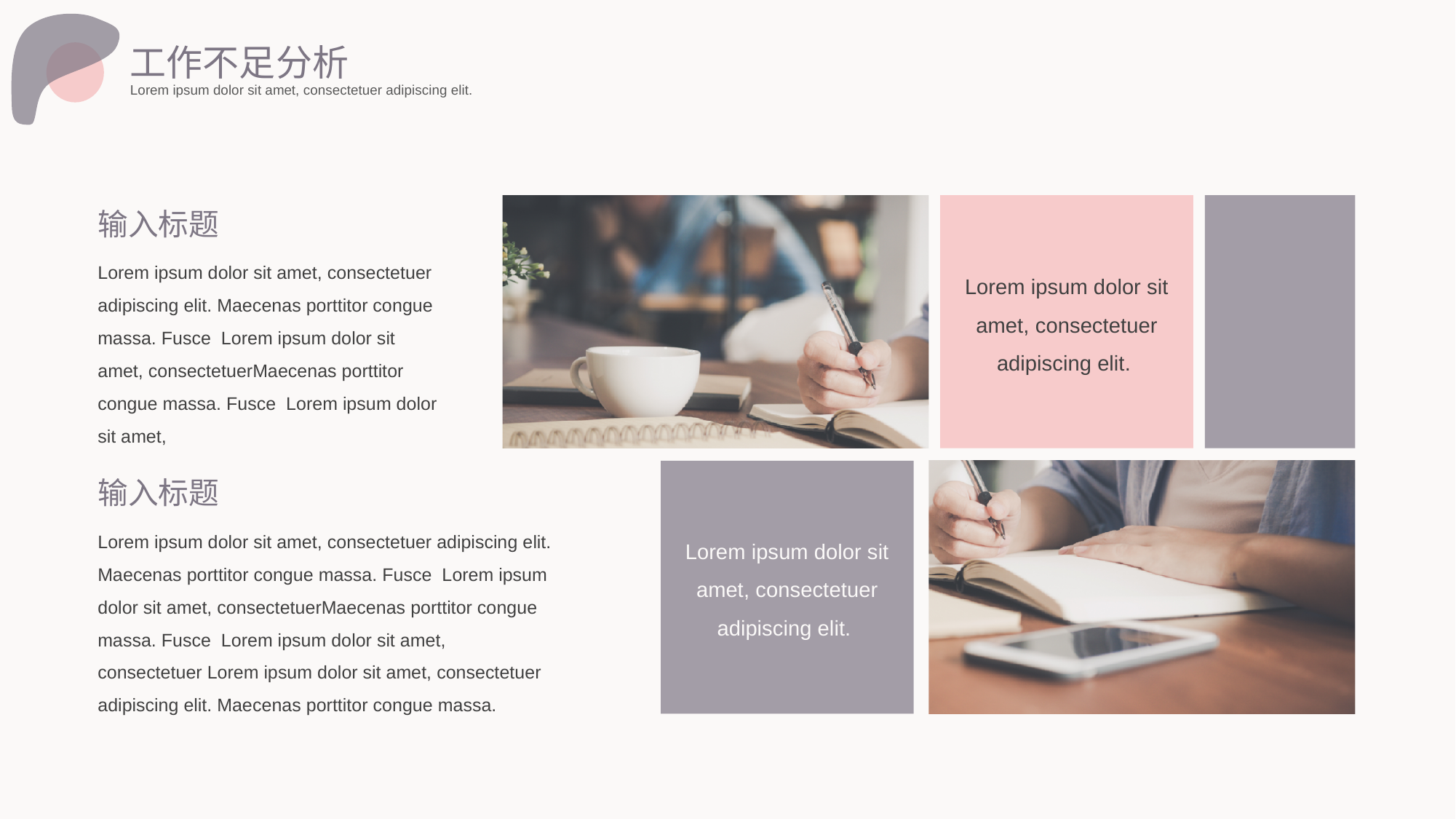

工作不足分析

Lorem ipsum dolor sit amet, consectetuer adipiscing elit.

输入标题
Lorem ipsum dolor sit amet, consectetuer adipiscing elit. Maecenas porttitor congue massa. Fusce  Lorem ipsum dolor sit amet, consectetuerMaecenas porttitor congue massa. Fusce  Lorem ipsum dolor sit amet,
Lorem ipsum dolor sit amet, consectetuer adipiscing elit.

输入标题
Lorem ipsum dolor sit amet, consectetuer adipiscing elit. Maecenas porttitor congue massa. Fusce  Lorem ipsum dolor sit amet, consectetuerMaecenas porttitor congue massa. Fusce  Lorem ipsum dolor sit amet, consectetuer Lorem ipsum dolor sit amet, consectetuer adipiscing elit. Maecenas porttitor congue massa.
Lorem ipsum dolor sit amet, consectetuer adipiscing elit.